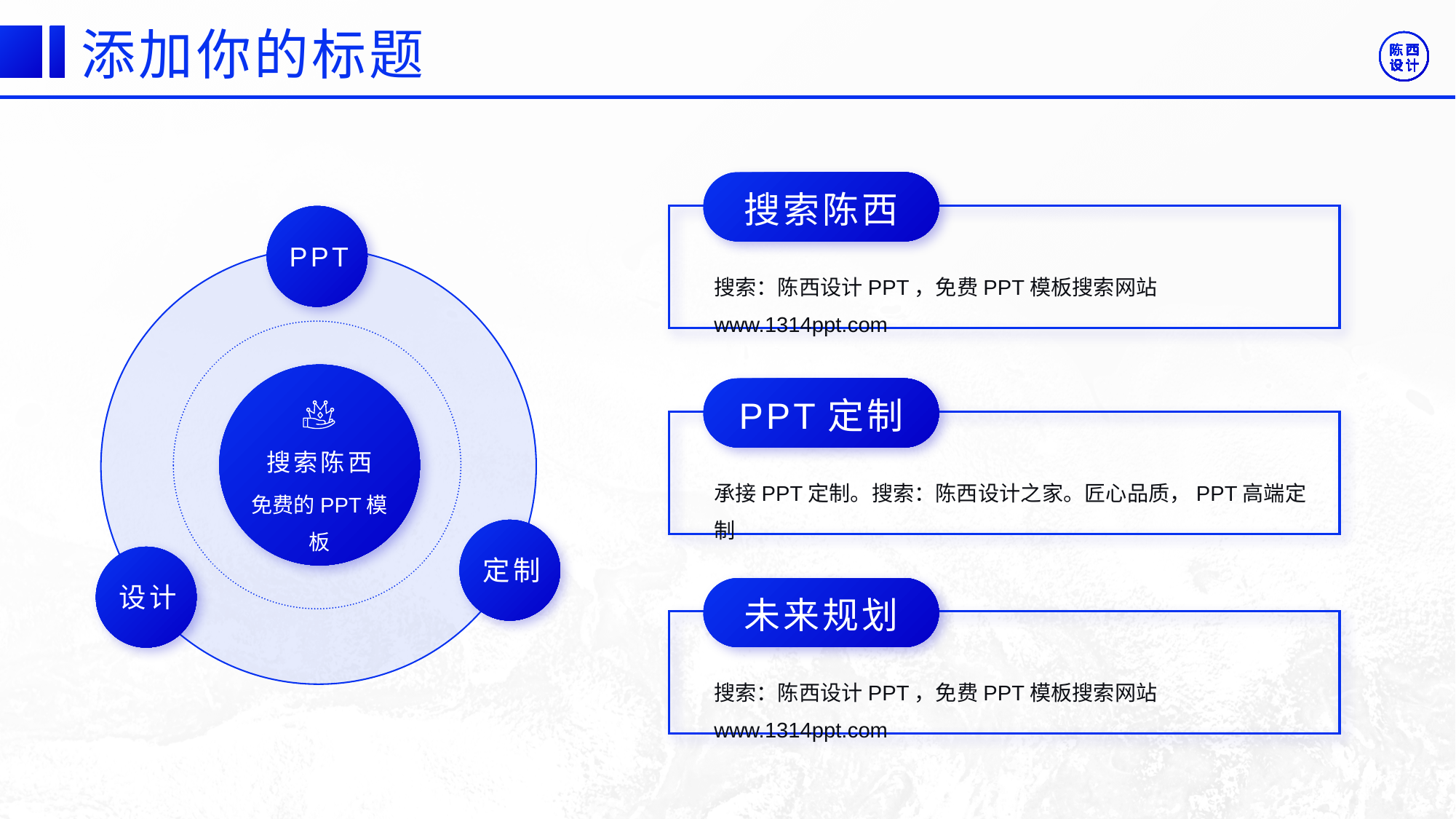

©版权所有：陈西设计之家(微信号：2090298045）
©版权所属公司：合肥陈西文化传媒科技有限公司
©版权所有：陈西设计之家(微信号：2090298045）
©版权所属公司：合肥陈西文化传媒科技有限公司
添加你的标题

成果展示

搜索陈西

PPT

搜索：陈西设计PPT，免费PPT模板搜索网站www.1314ppt.com

成果展示

PPT定制

搜索陈西
承接PPT定制。搜索：陈西设计之家。匠心品质，PPT高端定制
免费的PPT模板

定制
设计
成果展示

未来规划

搜索：陈西设计PPT，免费PPT模板搜索网站www.1314ppt.com
©版权所有：陈西设计之家(微信号：2090298045）
©版权所属公司：合肥陈西文化传媒科技有限公司